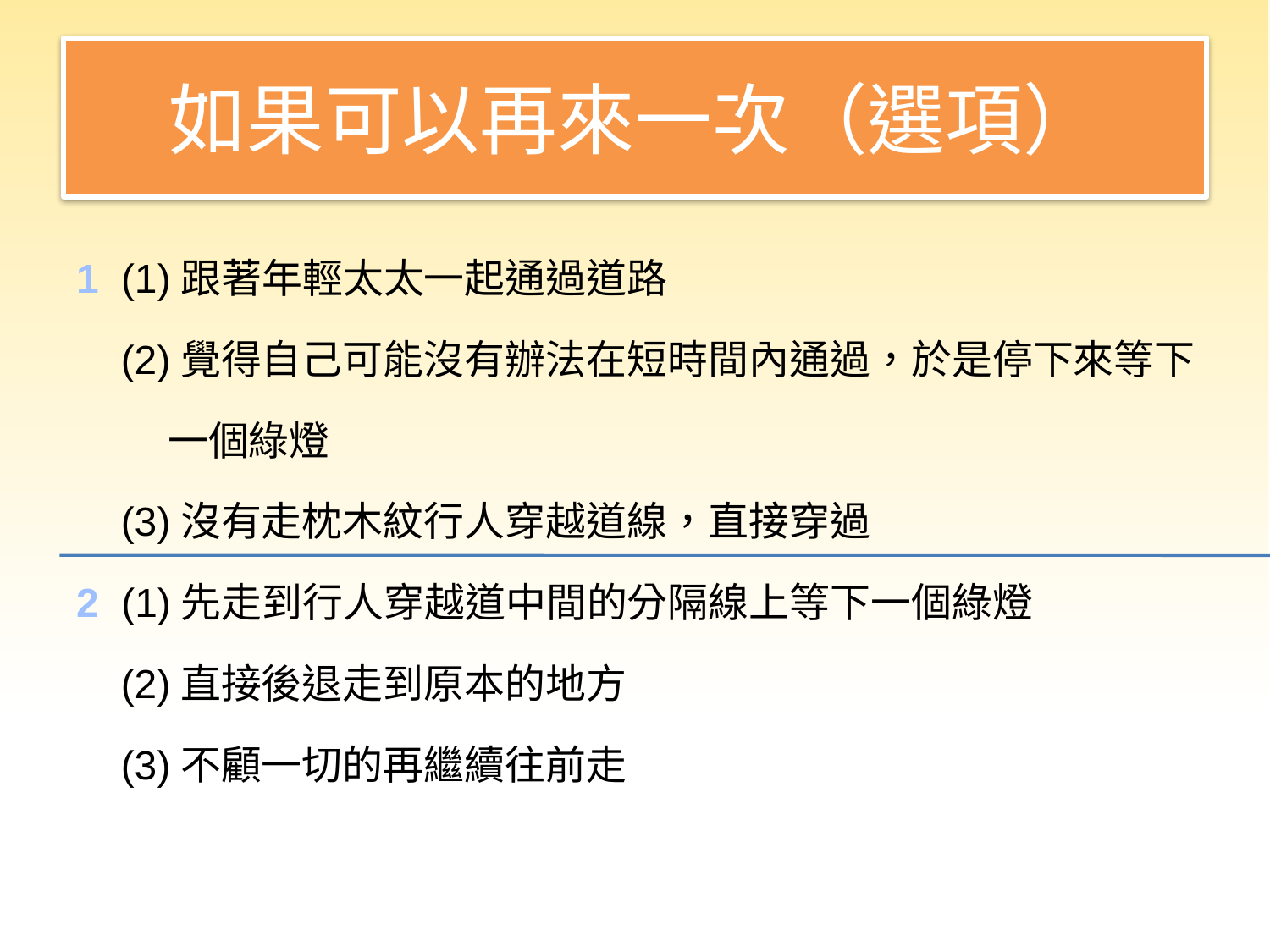

# 如果可以再來一次（選項）
1  (1)跟著年輕太太一起通過道路
    (2)覺得自己可能沒有辦法在短時間內通過，於是停下來等下
         一個綠燈
    (3)沒有走枕木紋行人穿越道線，直接穿過
2  (1)先走到行人穿越道中間的分隔線上等下一個綠燈
    (2)直接後退走到原本的地方
    (3)不顧一切的再繼續往前走